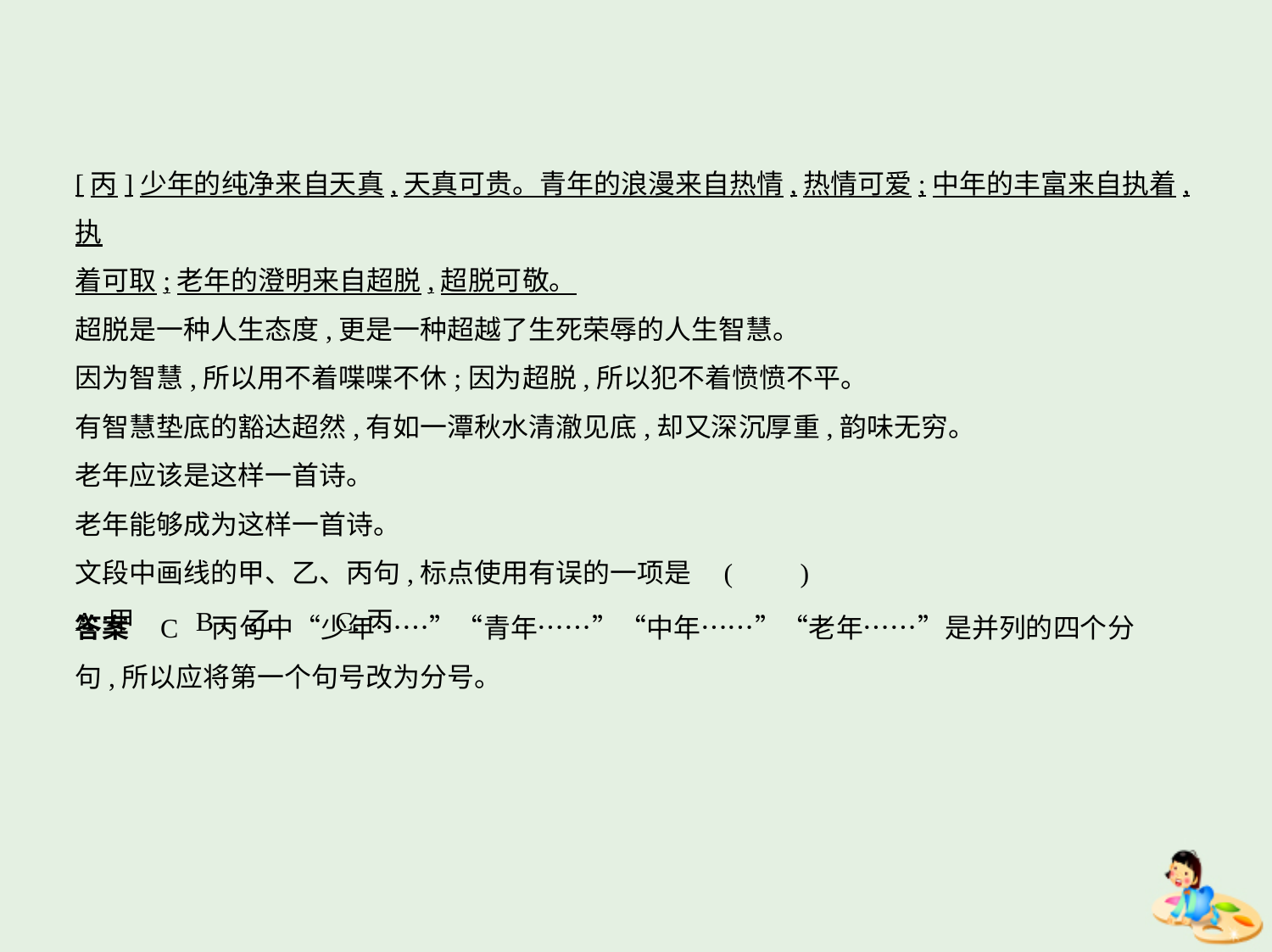

[丙]少年的纯净来自天真,天真可贵。青年的浪漫来自热情,热情可爱;中年的丰富来自执着,执
着可取;老年的澄明来自超脱,超脱可敬。
超脱是一种人生态度,更是一种超越了生死荣辱的人生智慧。
因为智慧,所以用不着喋喋不休;因为超脱,所以犯不着愤愤不平。
有智慧垫底的豁达超然,有如一潭秋水清澈见底,却又深沉厚重,韵味无穷。
老年应该是这样一首诗。
老年能够成为这样一首诗。
文段中画线的甲、乙、丙句,标点使用有误的一项是 (　　)
A.甲　　B、乙　　C.丙
答案    C　丙句中“少年……”“青年……”“中年……”“老年……”是并列的四个分
句,所以应将第一个句号改为分号。